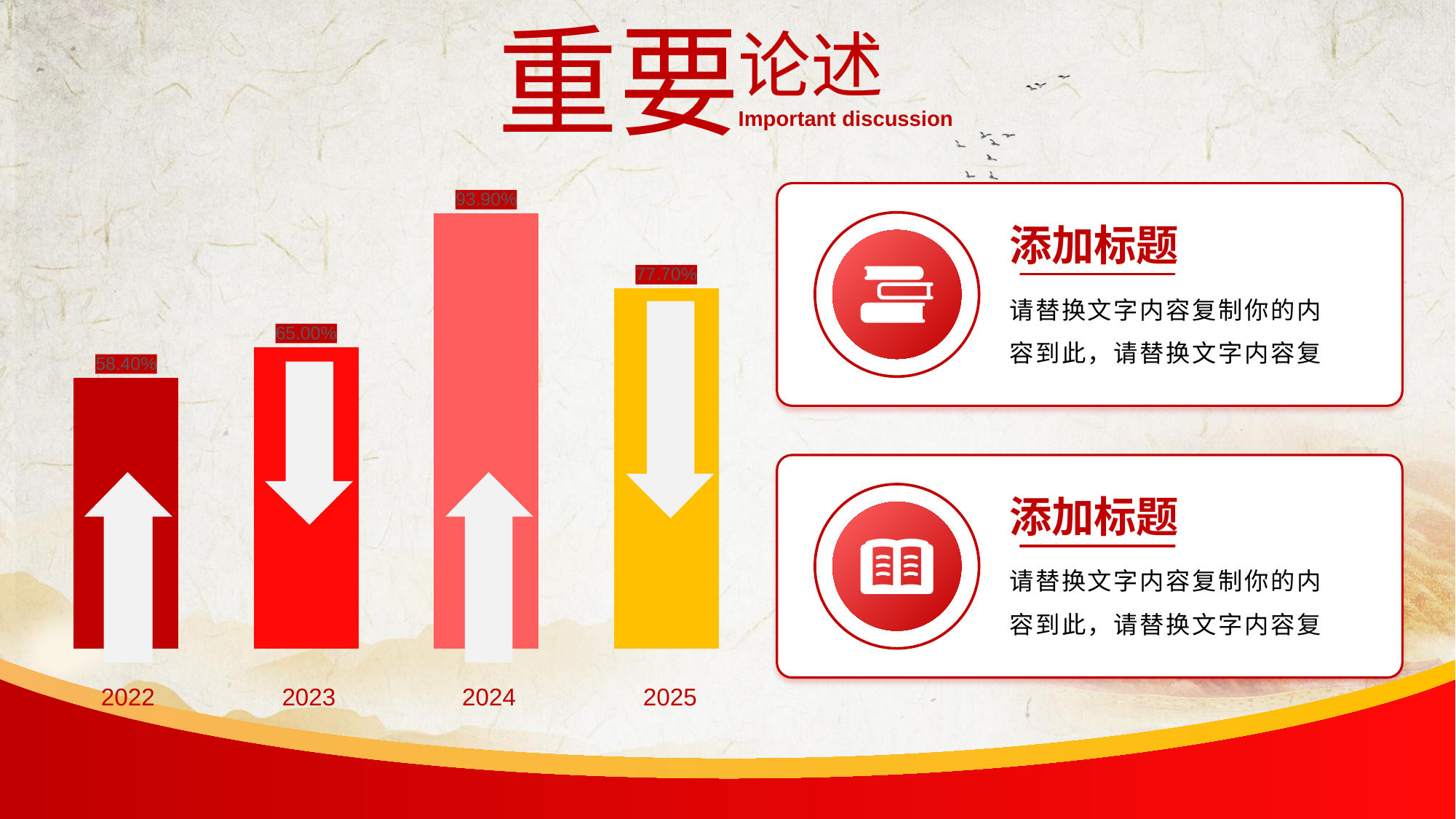

重要
论述
Important discussion

### Chart

| Category |  |
|---|---|

添加标题

请替换文字内容复制你的内容到此，请替换文字内容复

添加标题

请替换文字内容复制你的内容到此，请替换文字内容复

2022
2023
2024
2025